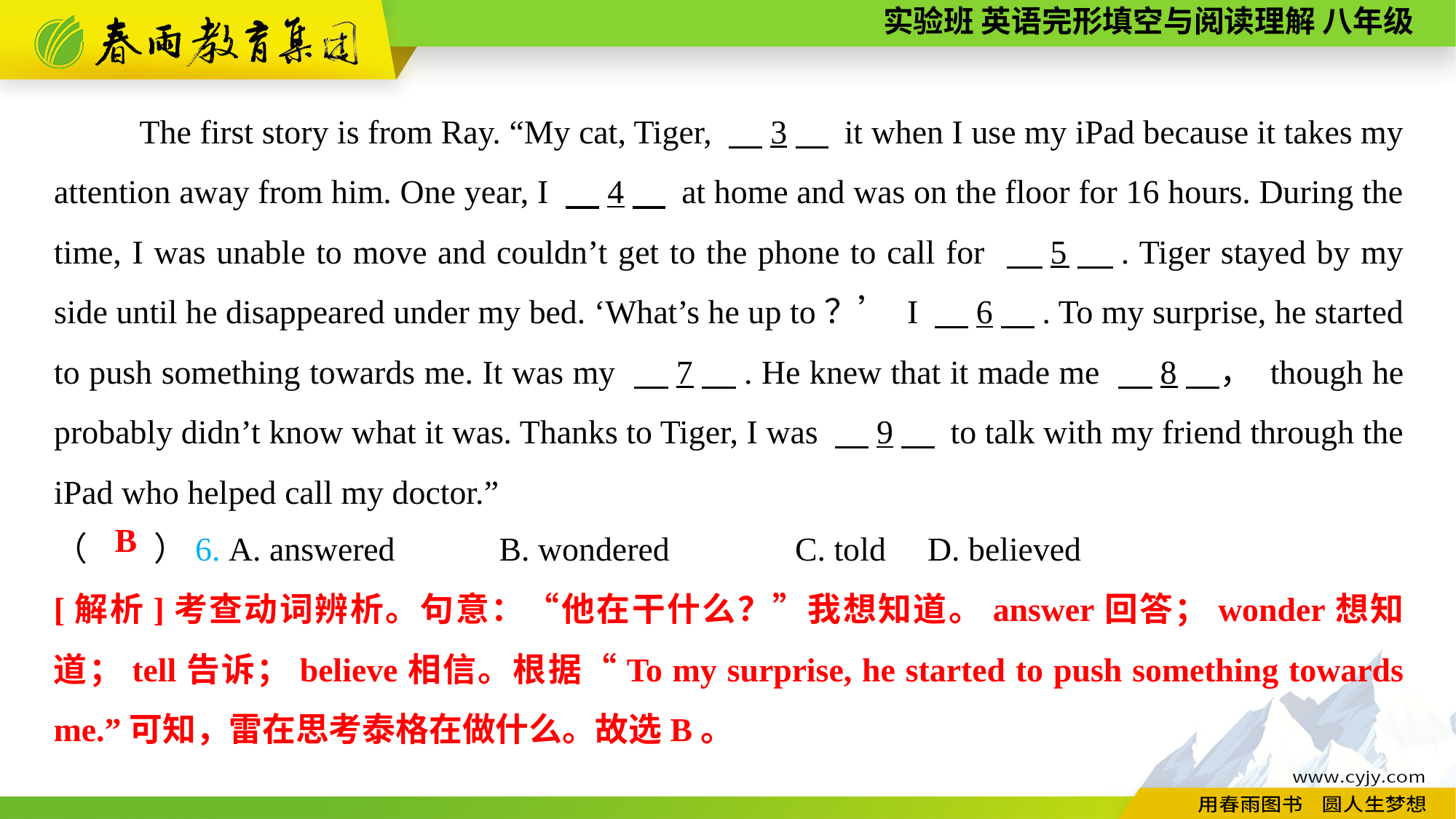

The first story is from Ray. “My cat, Tiger, 　3　 it when I use my iPad because it takes my attention away from him. One year, I 　4　 at home and was on the floor for 16 hours. During the time, I was unable to move and couldn’t get to the phone to call for 　5　. Tiger stayed by my side until he disappeared under my bed. ‘What’s he up to？’ I 　6　. To my surprise, he started to push something towards me. It was my 　7　. He knew that it made me 　8　， though he probably didn’t know what it was. Thanks to Tiger, I was 　9　 to talk with my friend through the iPad who helped call my doctor.”
（　　）6. A. answered	 B. wondered               C. told	D. believed
B
[解析]考查动词辨析。句意：“他在干什么？”我想知道。answer回答；wonder想知道；tell告诉；believe相信。根据“To my surprise, he started to push something towards me.”可知，雷在思考泰格在做什么。故选B。